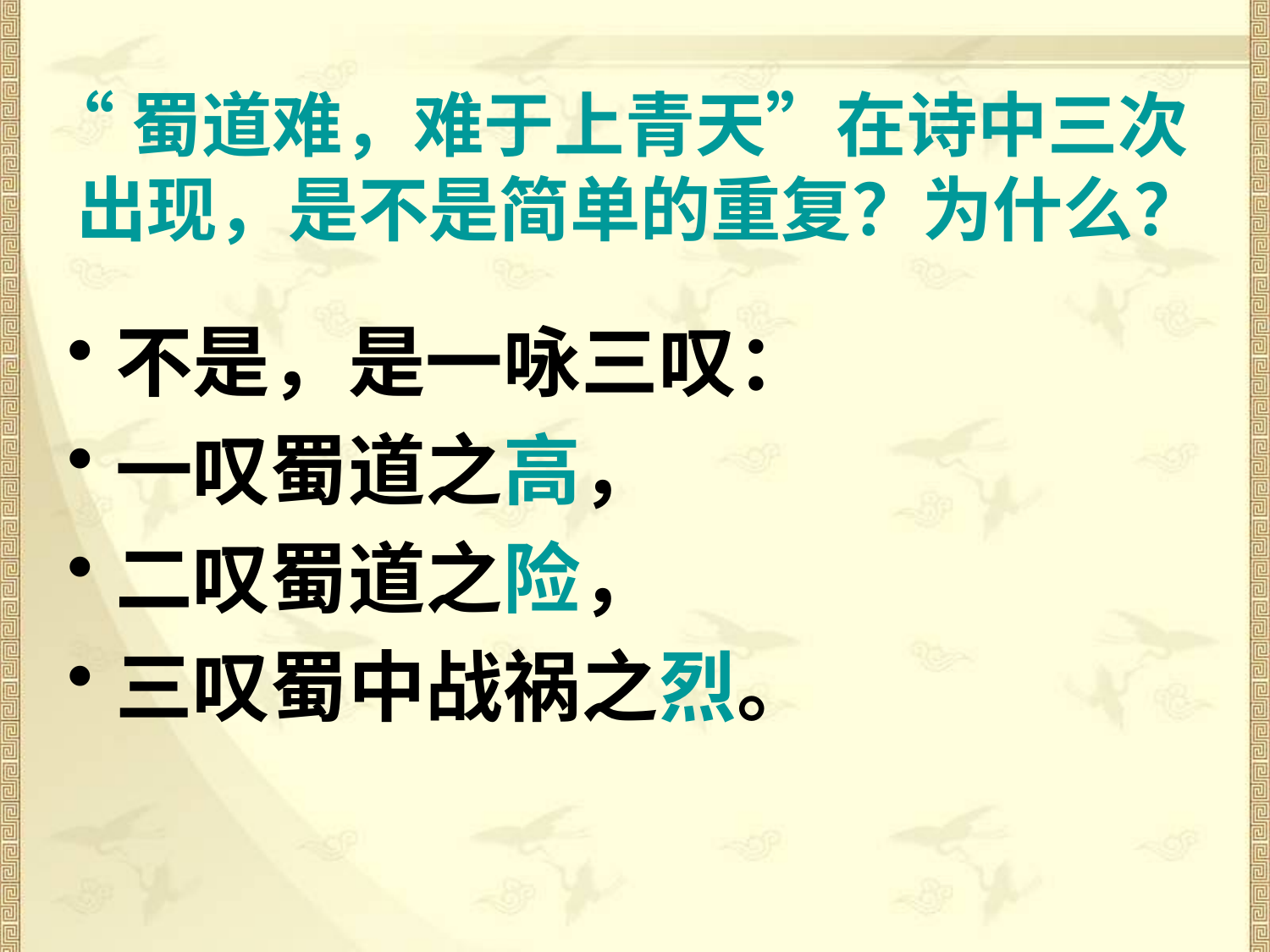

# “蜀道难，难于上青天”在诗中三次出现，是不是简单的重复？为什么？
不是，是一咏三叹：
一叹蜀道之高，
二叹蜀道之险，
三叹蜀中战祸之烈。